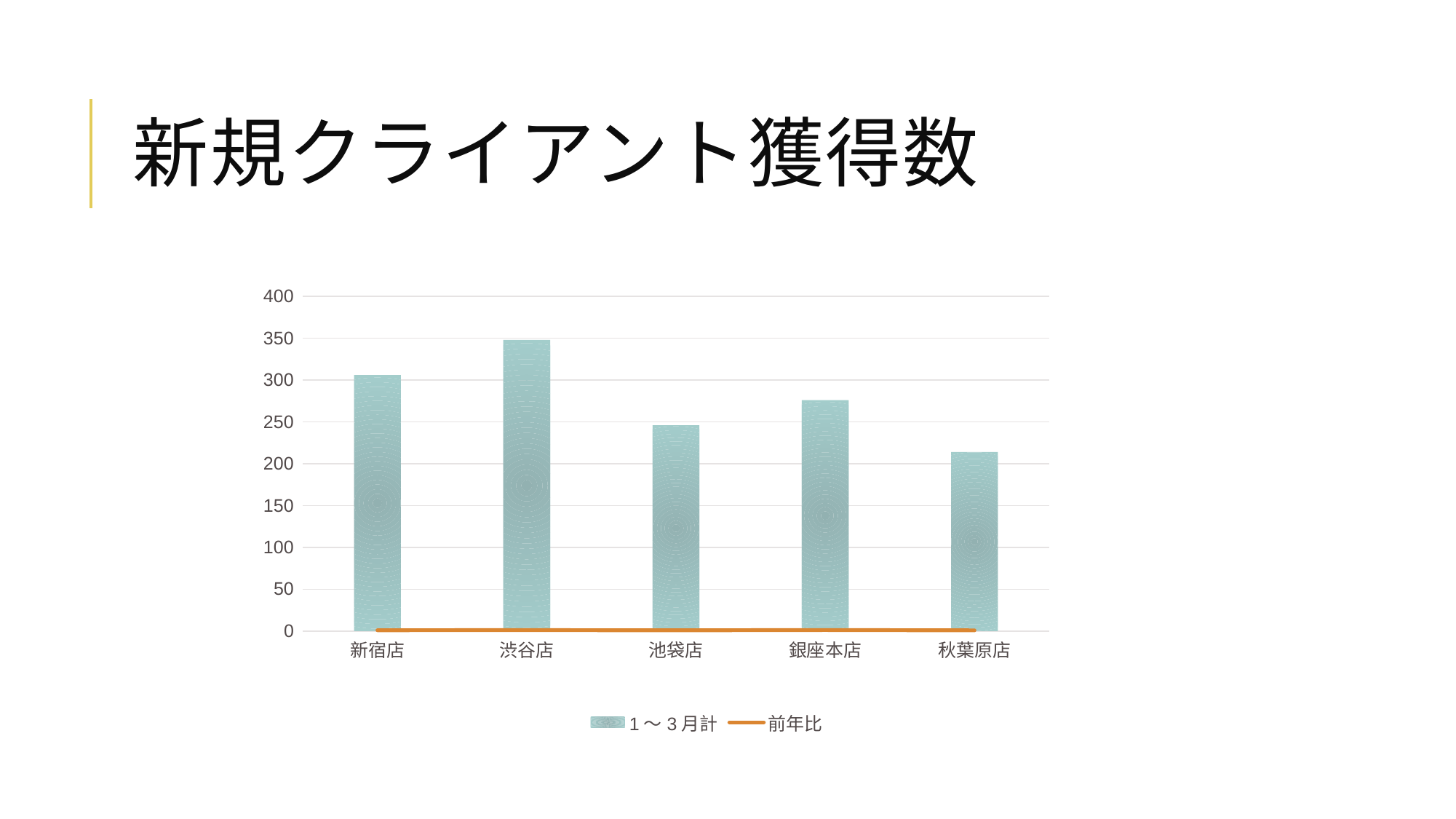

# 新規クライアント獲得数

### Chart

| Category | 1～3月計 | 前年比 |
|---|---|---|
| 新宿店 | 306.0 | 1.0166112956810631 |
| 渋谷店 | 348.0 | 1.140983606557377 |
| 池袋店 | 246.0 | 0.917910447761194 |
| 銀座本店 | 276.0 | 1.271889400921659 |
| 秋葉原店 | 214.0 | 0.8458498023715415 |